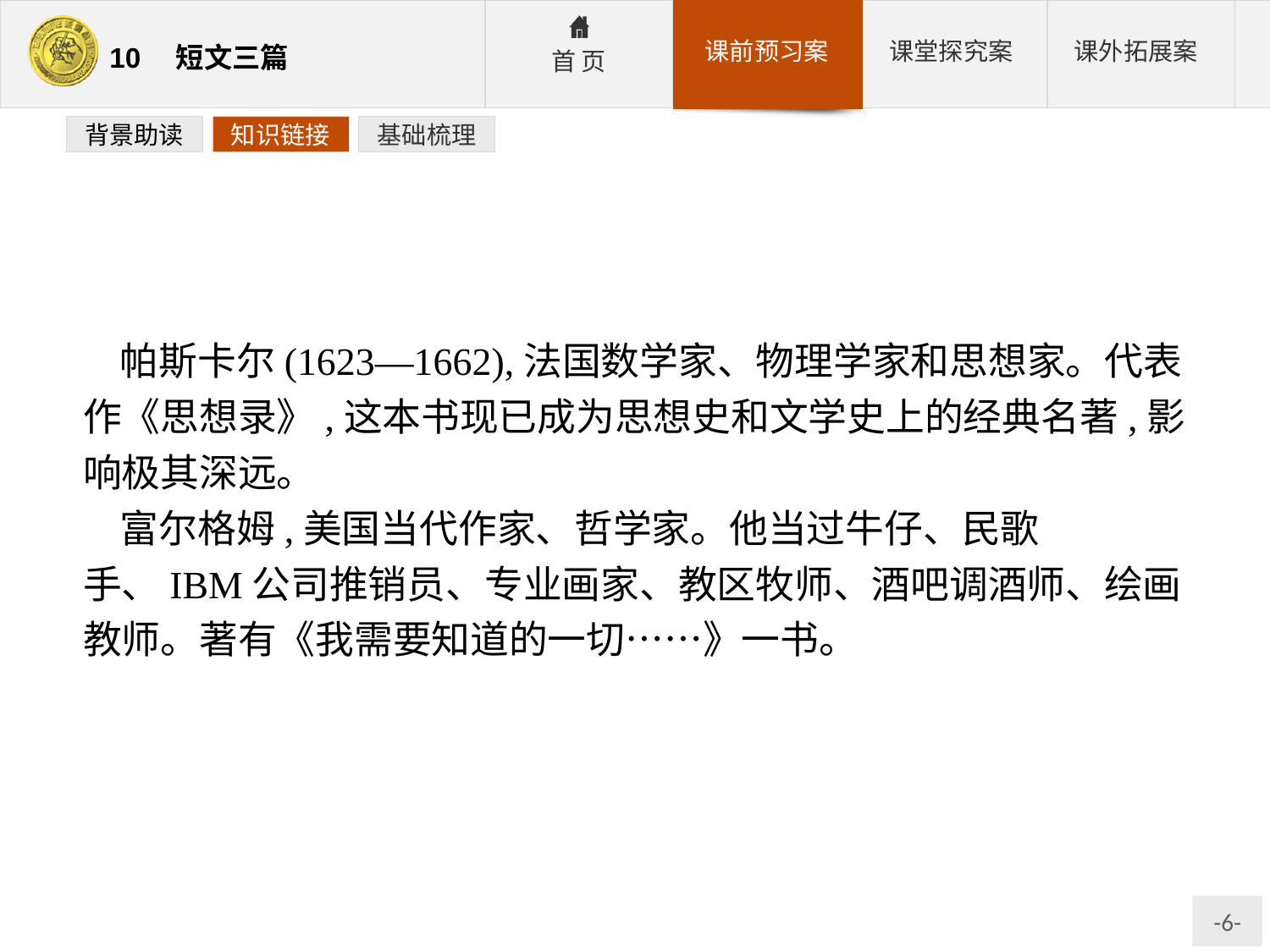

背景助读
知识链接
基础梳理
帕斯卡尔(1623—1662),法国数学家、物理学家和思想家。代表作《思想录》,这本书现已成为思想史和文学史上的经典名著,影响极其深远。
富尔格姆,美国当代作家、哲学家。他当过牛仔、民歌手、IBM公司推销员、专业画家、教区牧师、酒吧调酒师、绘画教师。著有《我需要知道的一切……》一书。